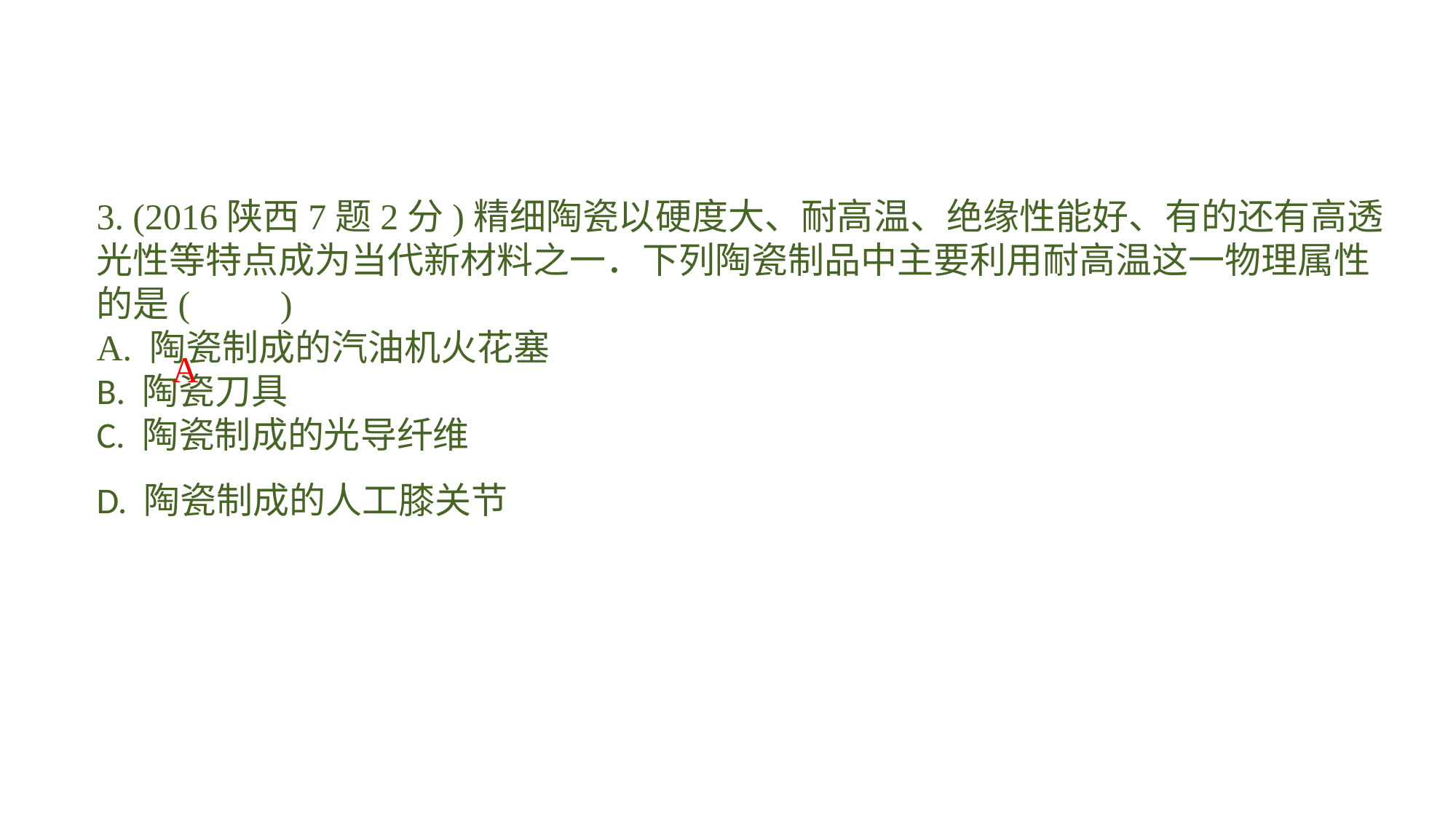

3. (2016陕西7题2分)精细陶瓷以硬度大、耐高温、绝缘性能好、有的还有高透光性等特点成为当代新材料之一．下列陶瓷制品中主要利用耐高温这一物理属性的是(　　)A. 陶瓷制成的汽油机火花塞B. 陶瓷刀具C. 陶瓷制成的光导纤维D. 陶瓷制成的人工膝关节
A